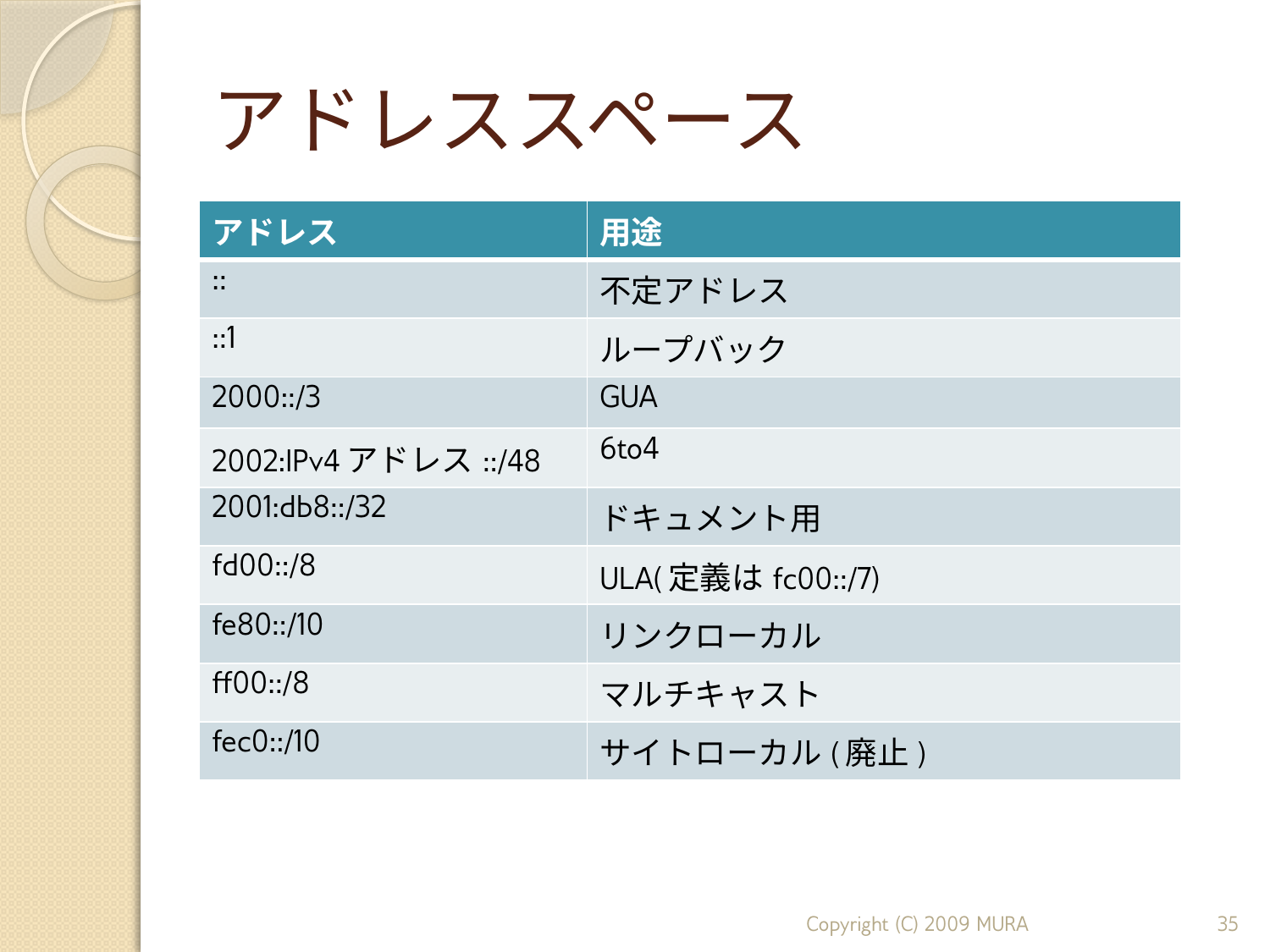

# アドレススペース
| アドレス | 用途 |
| --- | --- |
| :: | 不定アドレス |
| ::1 | ループバック |
| 2000::/3 | GUA |
| 2002:IPv4アドレス::/48 | 6to4 |
| 2001:db8::/32 | ドキュメント用 |
| fd00::/8 | ULA(定義はfc00::/7) |
| fe80::/10 | リンクローカル |
| ff00::/8 | マルチキャスト |
| fec0::/10 | サイトローカル(廃止) |
Copyright (C) 2009 MURA
35